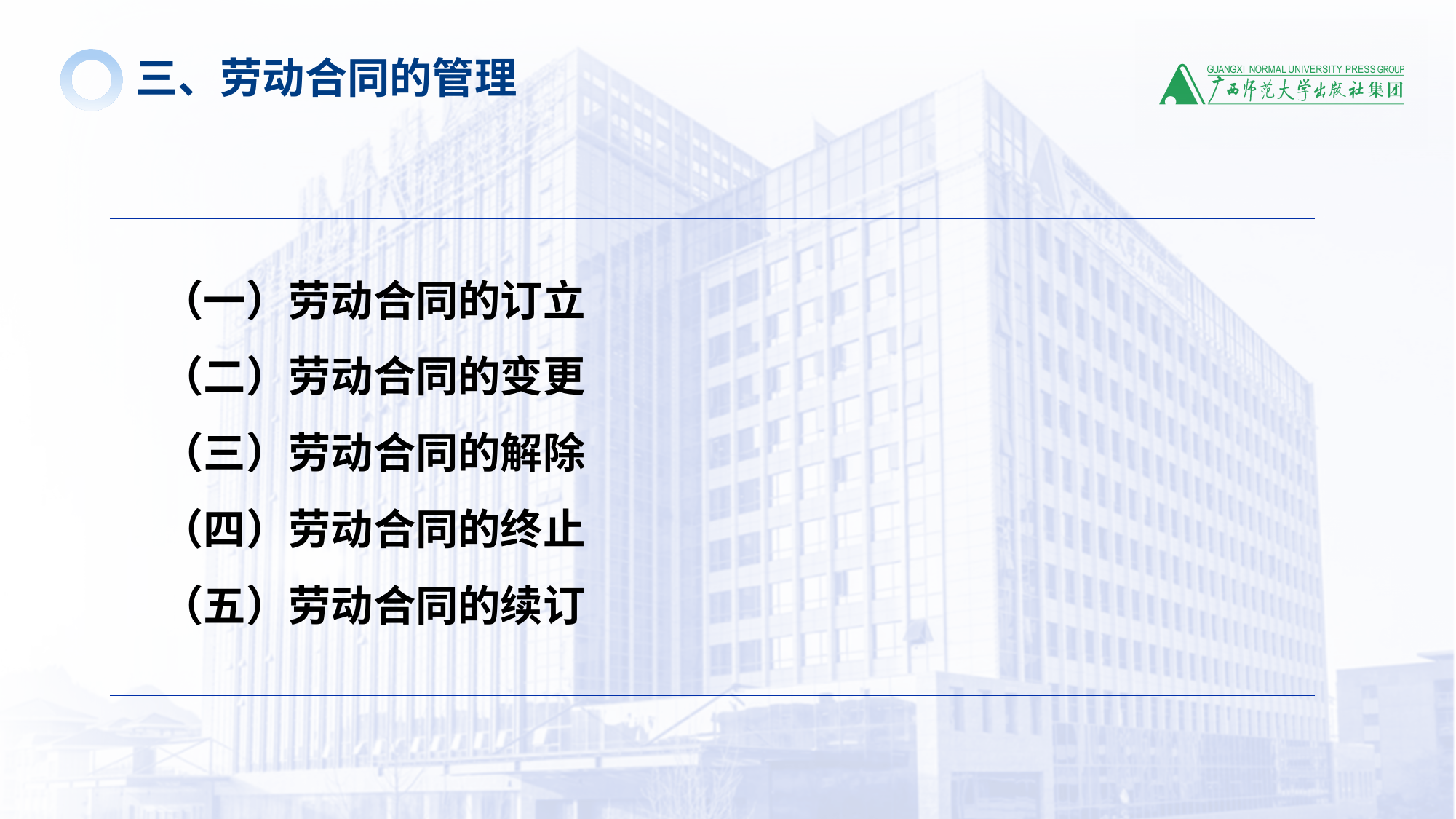

三、劳动合同的管理

（一）劳动合同的订立
（二）劳动合同的变更
（三）劳动合同的解除
（四）劳动合同的终止
（五）劳动合同的续订